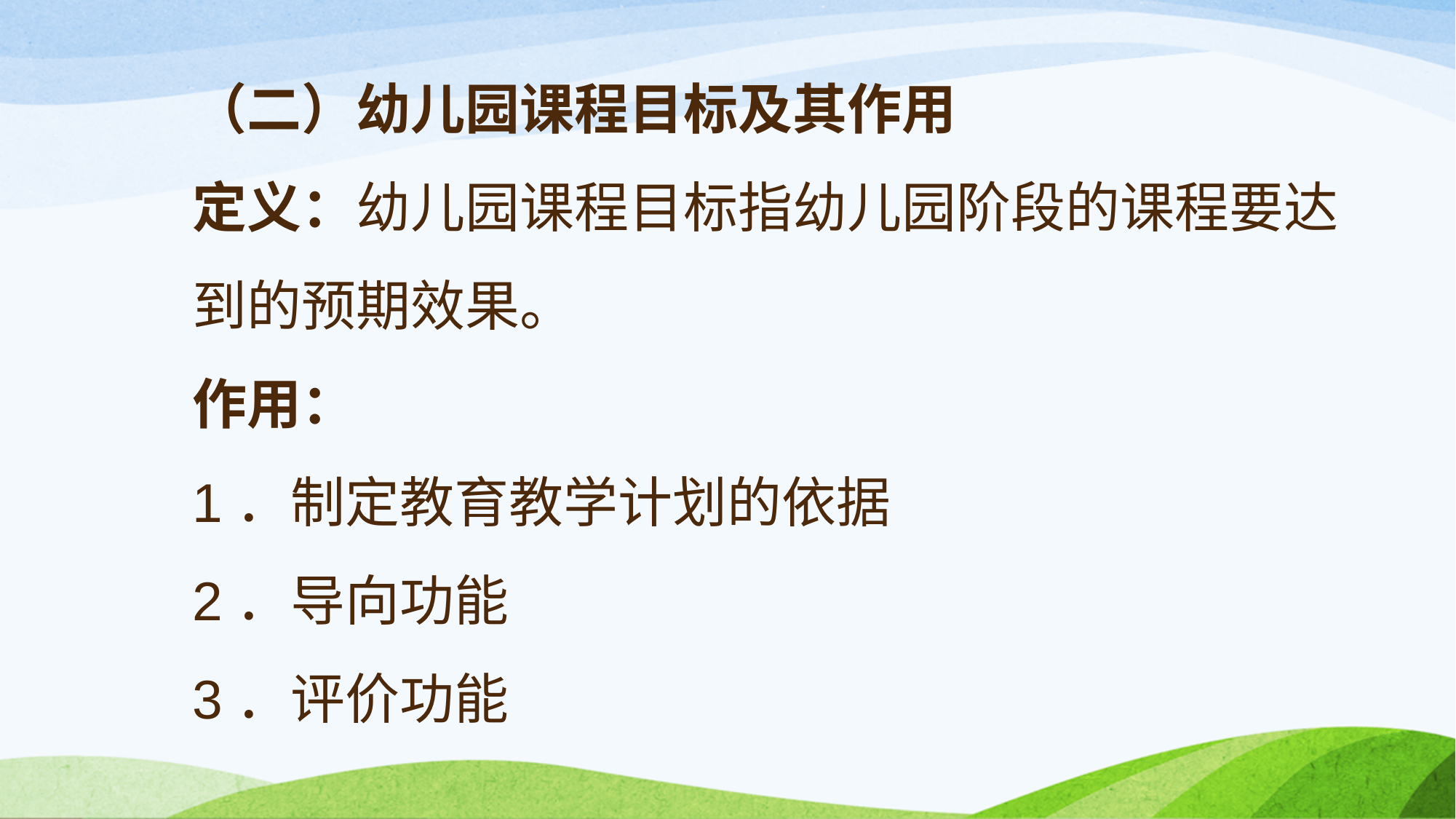

# （二）幼儿园课程目标及其作用 定义：幼儿园课程目标指幼儿园阶段的课程要达到的预期效果。 作用： 1．制定教育教学计划的依据 2．导向功能 3．评价功能